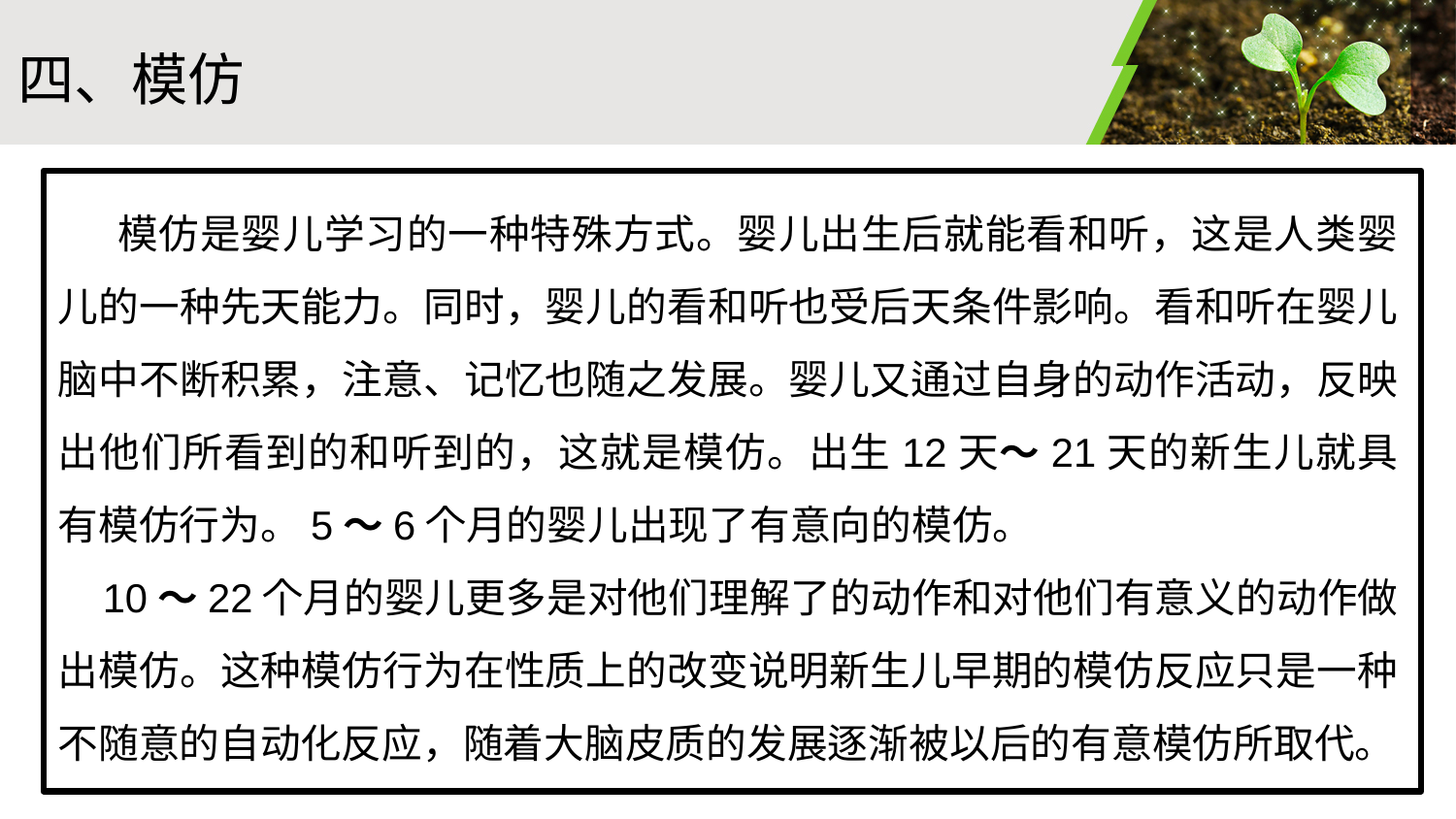

#
四、模仿

    模仿是婴儿学习的一种特殊方式。婴儿出生后就能看和听，这是人类婴儿的一种先天能力。同时，婴儿的看和听也受后天条件影响。看和听在婴儿脑中不断积累，注意、记忆也随之发展。婴儿又通过自身的动作活动，反映出他们所看到的和听到的，这就是模仿。出生12天～21天的新生儿就具有模仿行为。5～6个月的婴儿出现了有意向的模仿。
    10～22个月的婴儿更多是对他们理解了的动作和对他们有意义的动作做出模仿。这种模仿行为在性质上的改变说明新生儿早期的模仿反应只是一种不随意的自动化反应，随着大脑皮质的发展逐渐被以后的有意模仿所取代。